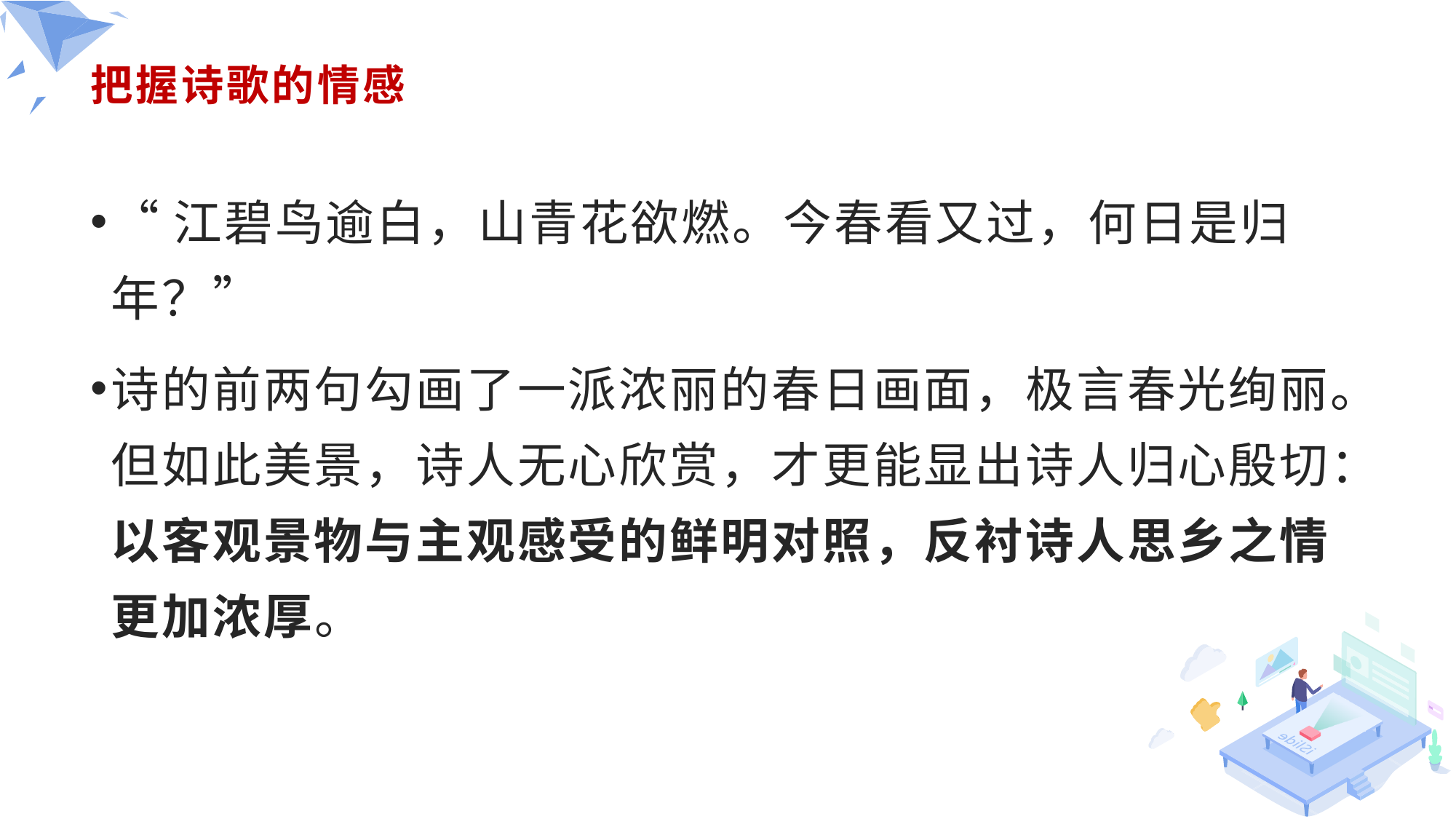

# 把握诗歌的情感
“江碧鸟逾白，山青花欲燃。今春看又过，何日是归年？”
诗的前两句勾画了一派浓丽的春日画面，极言春光绚丽。但如此美景，诗人无心欣赏，才更能显出诗人归心殷切：以客观景物与主观感受的鲜明对照，反衬诗人思乡之情更加浓厚。